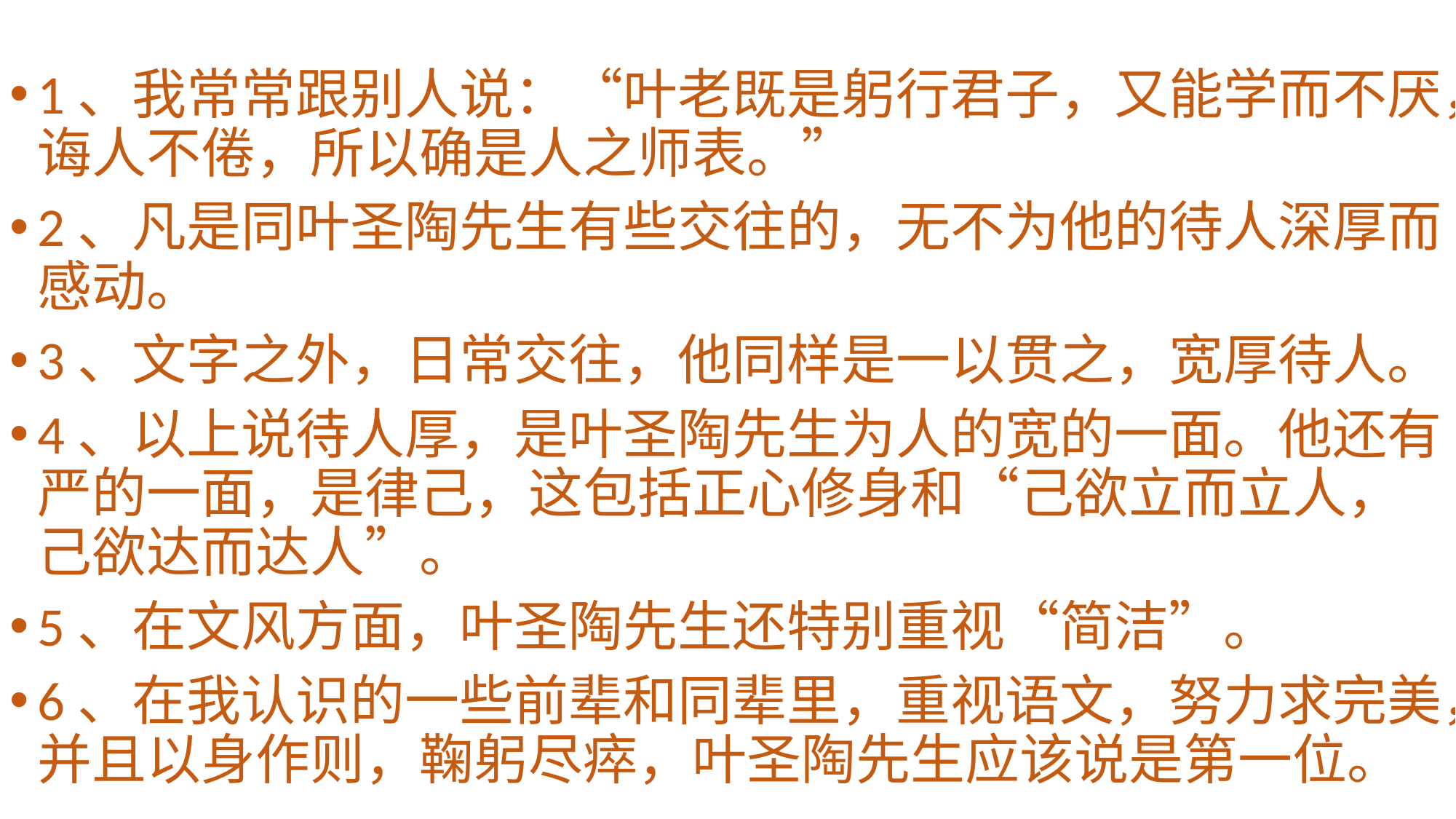

1、我常常跟别人说：“叶老既是躬行君子，又能学而不厌，诲人不倦，所以确是人之师表。”
2、凡是同叶圣陶先生有些交往的，无不为他的待人深厚而感动。
3、文字之外，日常交往，他同样是一以贯之，宽厚待人。
4、以上说待人厚，是叶圣陶先生为人的宽的一面。他还有严的一面，是律己，这包括正心修身和“己欲立而立人，己欲达而达人”。
5、在文风方面，叶圣陶先生还特别重视“简洁”。
6、在我认识的一些前辈和同辈里，重视语文，努力求完美，并且以身作则，鞠躬尽瘁，叶圣陶先生应该说是第一位。